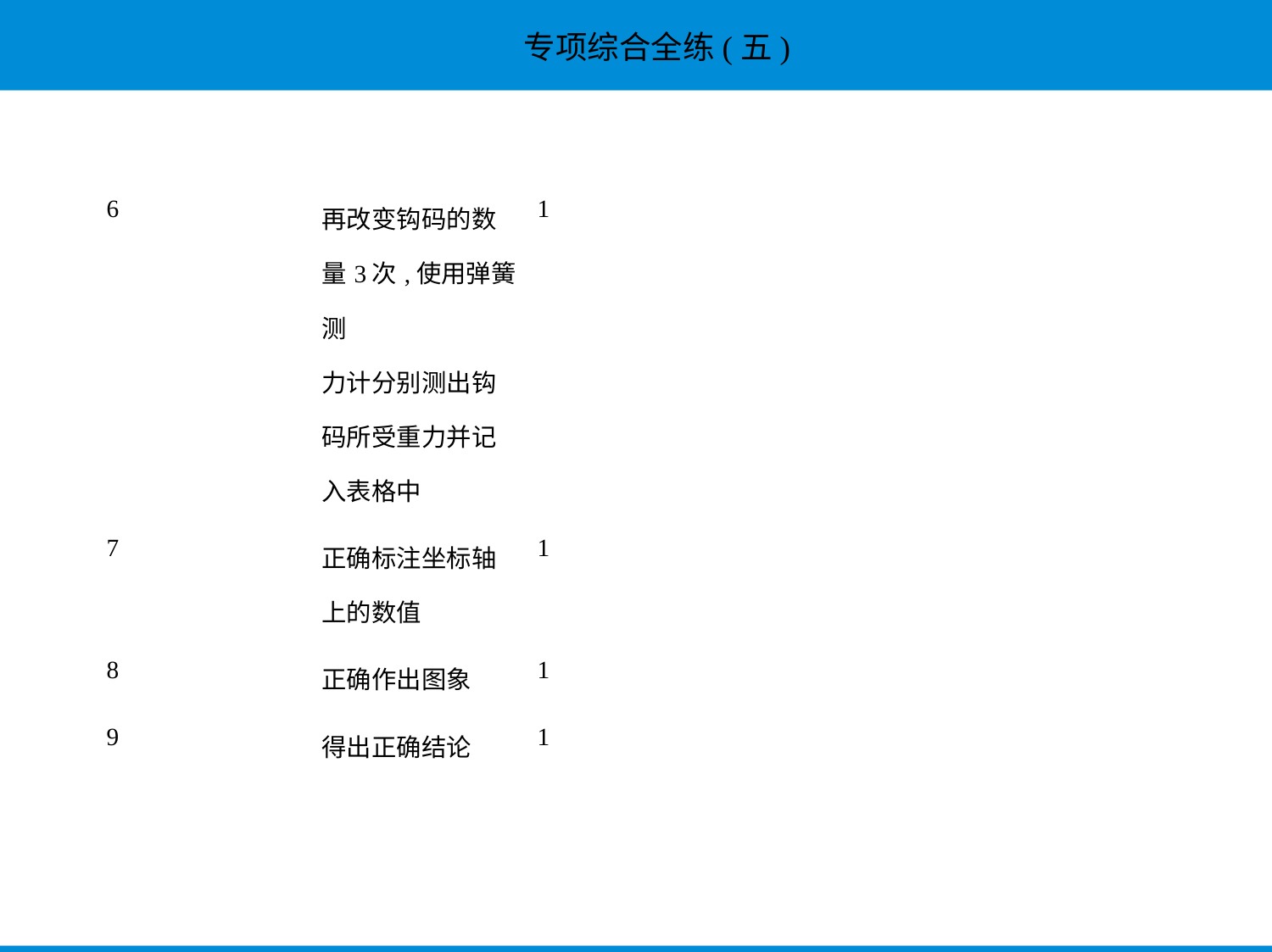

| 6 | 再改变钩码的数 量3次,使用弹簧测 力计分别测出钩 码所受重力并记 入表格中 | 1 |  |  |
| --- | --- | --- | --- | --- |
| 7 | 正确标注坐标轴 上的数值 | 1 |  |  |
| 8 | 正确作出图象 | 1 |  |  |
| 9 | 得出正确结论 | 1 |  |  |